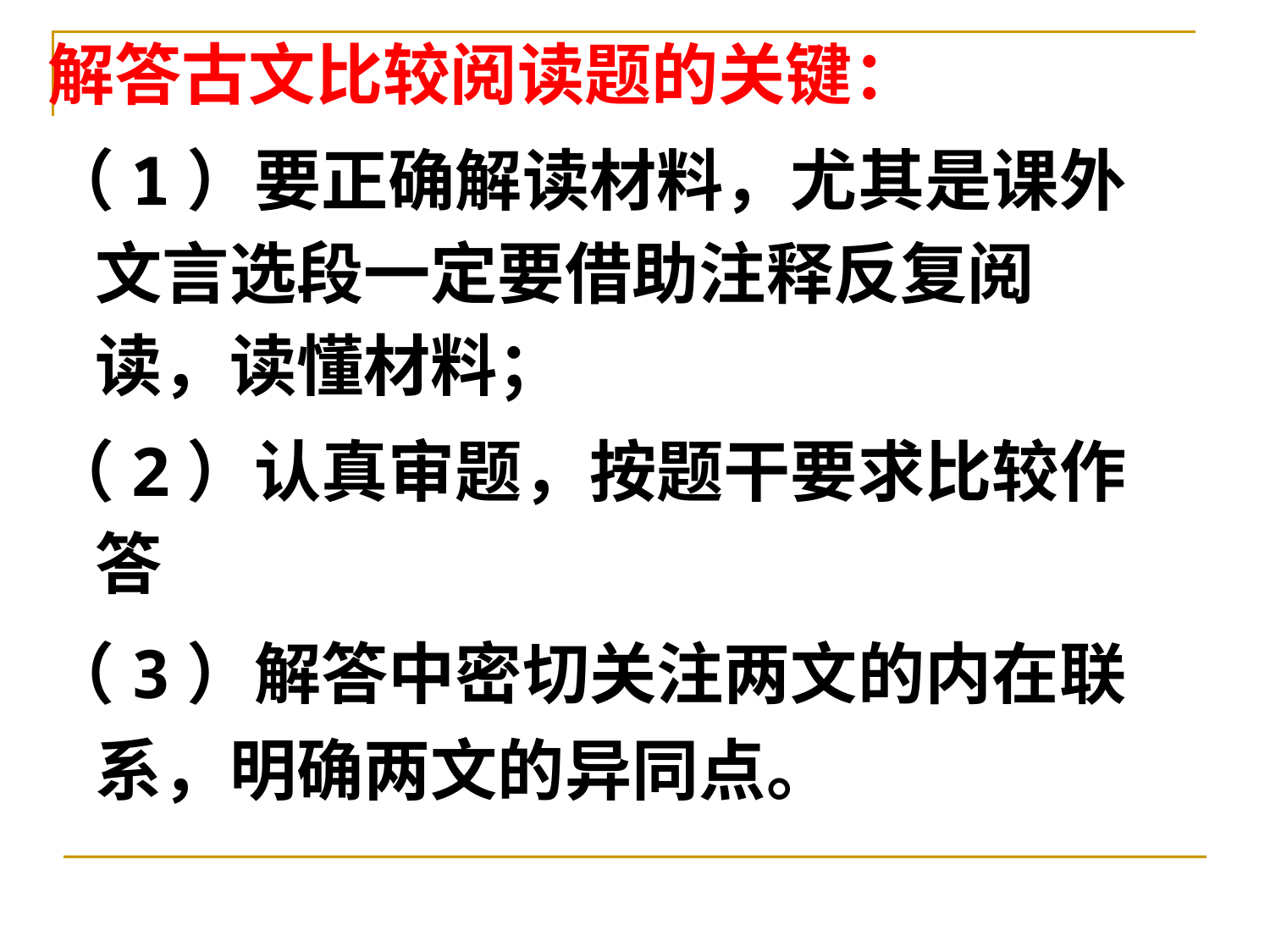

解答古文比较阅读题的关键：
（1）要正确解读材料，尤其是课外文言选段一定要借助注释反复阅读，读懂材料；
（2）认真审题，按题干要求比较作答
（3）解答中密切关注两文的内在联系，明确两文的异同点。